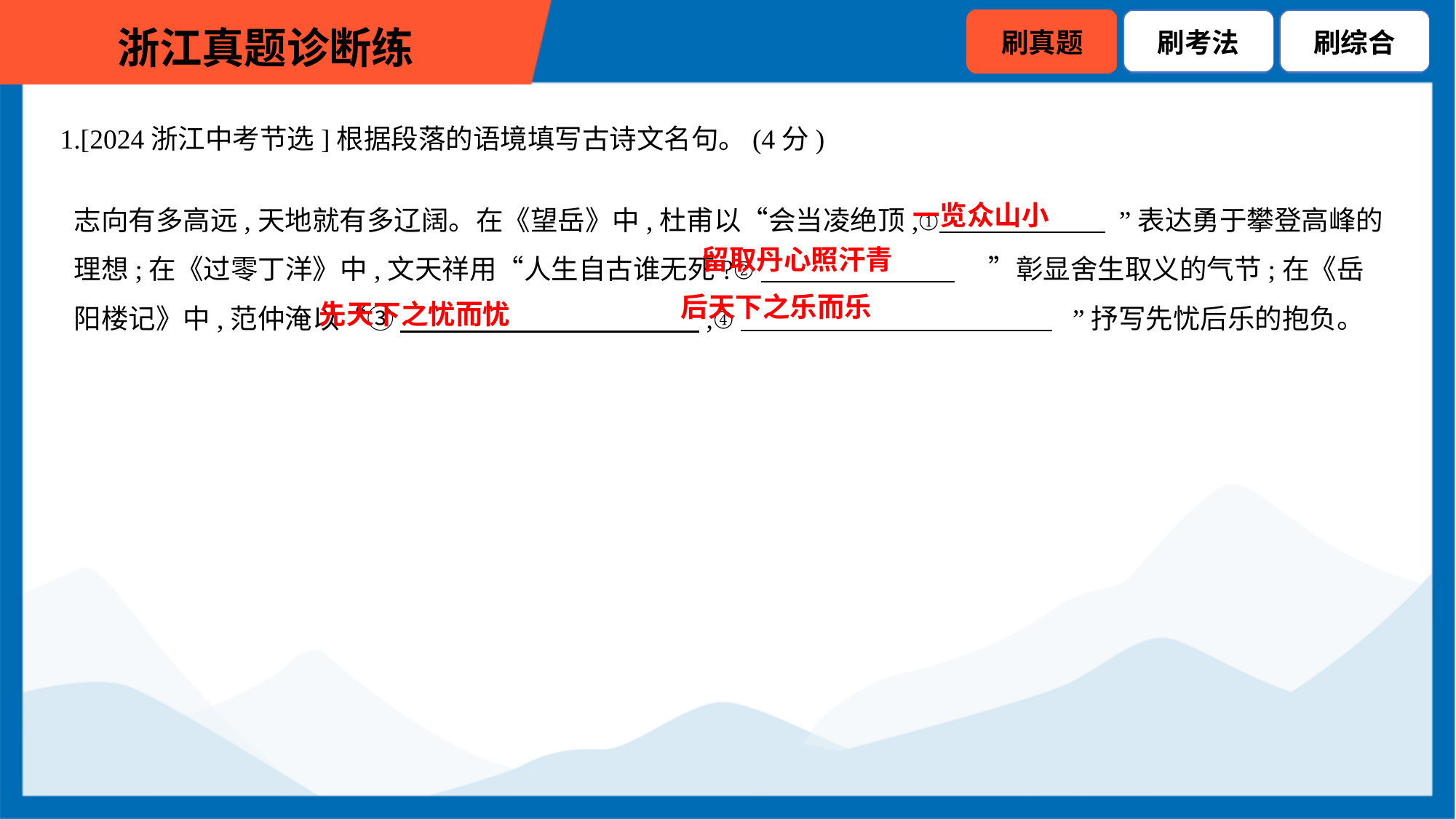

1.[2024浙江中考节选]根据段落的语境填写古诗文名句。(4分)

志向有多高远,天地就有多辽阔。在《望岳》中,杜甫以“会当凌绝顶,①                          ”表达勇于攀登高峰的理想;在《过零丁洋》中,文天祥用“人生自古谁无死?②                             　”彰显舍生取义的气节;在《岳阳楼记》中,范仲淹以“③                                             　,④                                                 ”抒写先忧后乐的抱负。
　一览众山小
　留取丹心照汗青
　后天下之乐而乐
　先天下之忧而忧